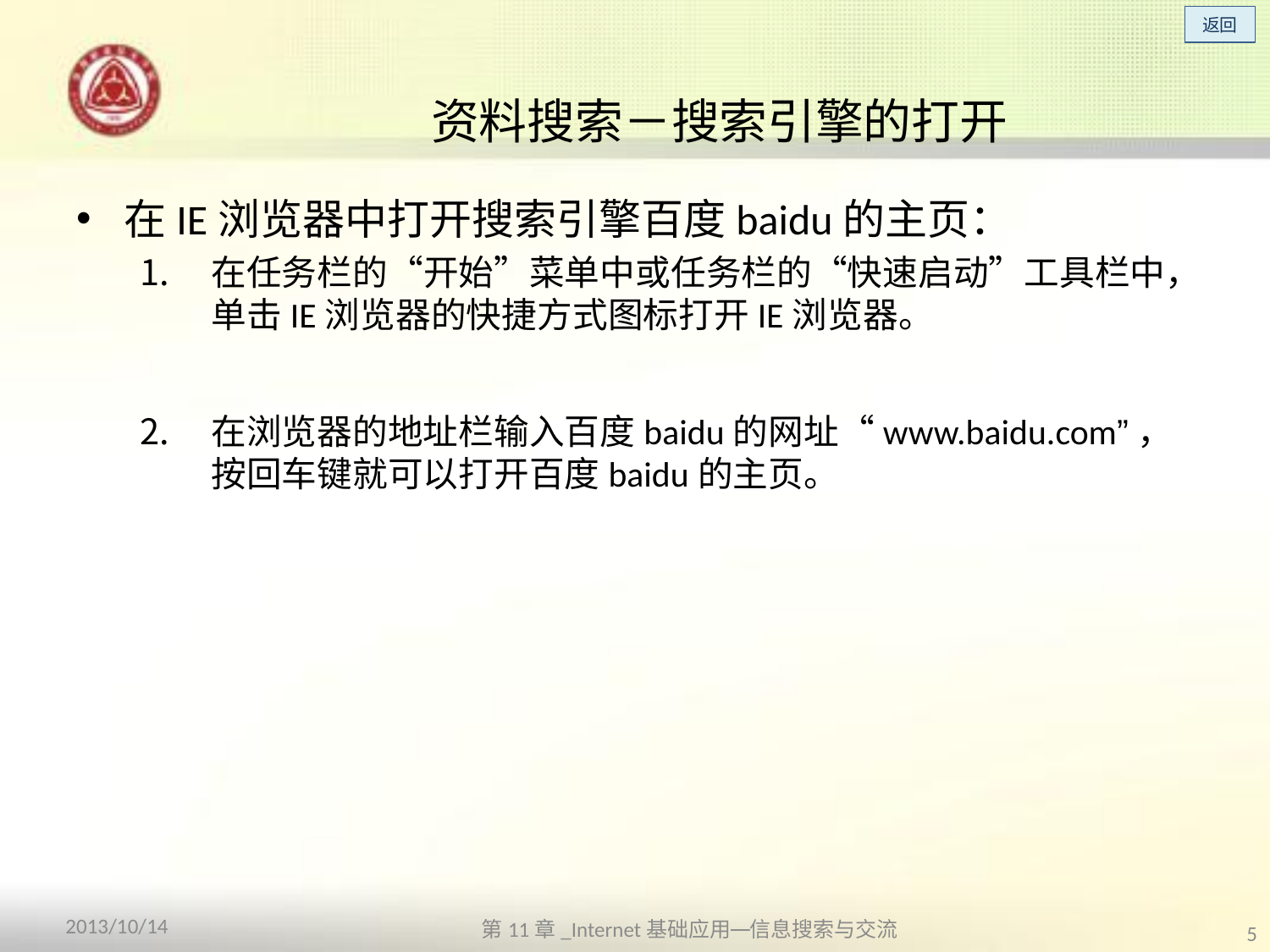

# 资料搜索－搜索引擎的打开
在IE浏览器中打开搜索引擎百度baidu的主页：
在任务栏的“开始”菜单中或任务栏的“快速启动”工具栏中，单击IE浏览器的快捷方式图标打开IE浏览器。

在浏览器的地址栏输入百度baidu的网址“www.baidu.com”，按回车键就可以打开百度baidu的主页。
第11章_Internet基础应用—信息搜索与交流
2013/10/14
5